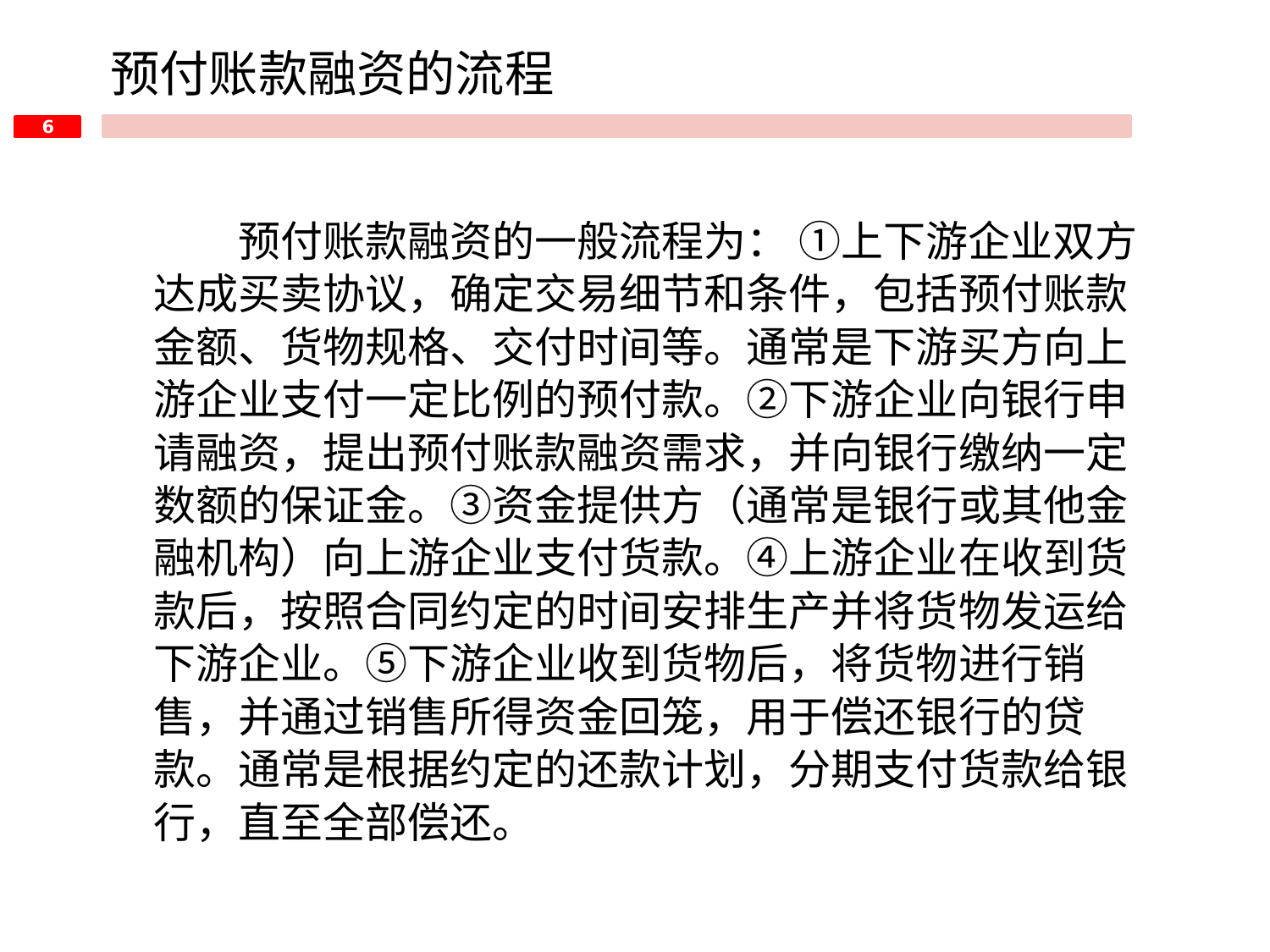

预付账款融资的流程
6
预付账款融资的一般流程为： ①上下游企业双方达成买卖协议，确定交易细节和条件，包括预付账款金额、货物规格、交付时间等。通常是下游买方向上游企业支付一定比例的预付款。②下游企业向银行申请融资，提出预付账款融资需求，并向银行缴纳一定数额的保证金。③资金提供方（通常是银行或其他金融机构）向上游企业支付货款。④上游企业在收到货款后，按照合同约定的时间安排生产并将货物发运给下游企业。⑤下游企业收到货物后，将货物进行销售，并通过销售所得资金回笼，用于偿还银行的贷款。通常是根据约定的还款计划，分期支付货款给银行，直至全部偿还。